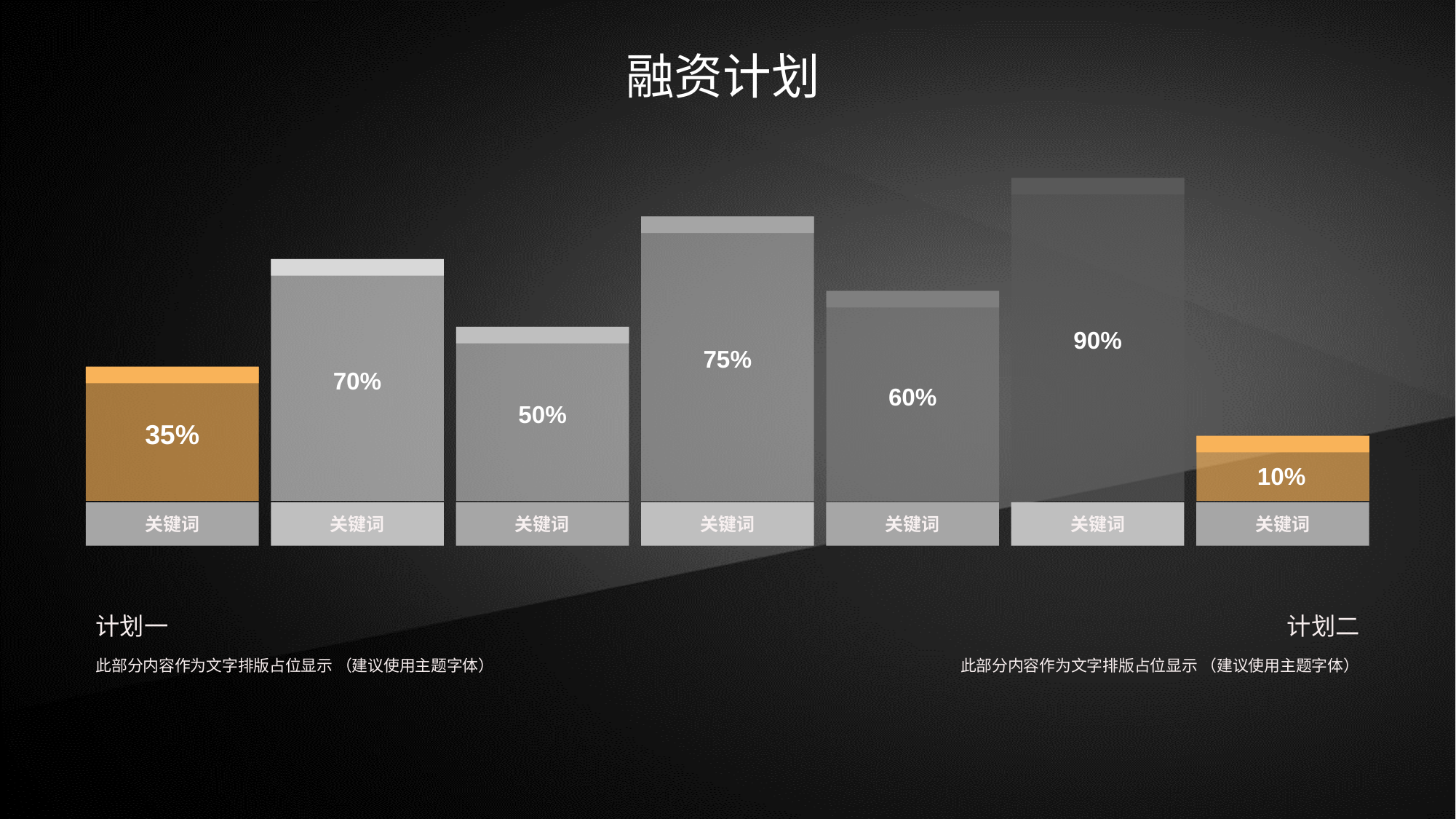

融资计划

90%

75%
70%
60%

50%
35%

10%
关键词
关键词
关键词
关键词
关键词
关键词
关键词
计划一
计划二
此部分内容作为文字排版占位显示 （建议使用主题字体）
此部分内容作为文字排版占位显示 （建议使用主题字体）